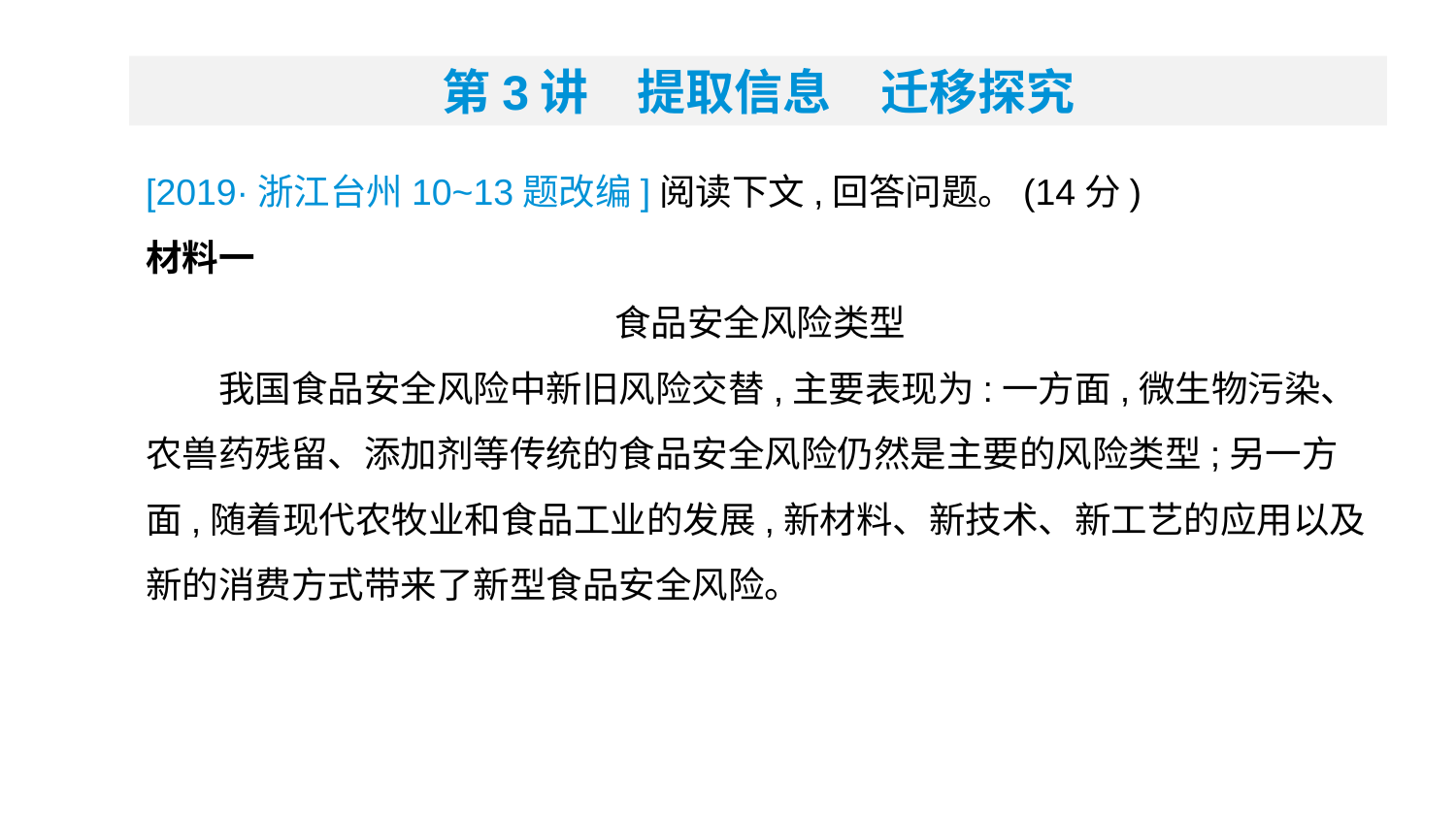

第3讲　提取信息　迁移探究
[2019·浙江台州10~13题改编]阅读下文,回答问题。(14分)
材料一
食品安全风险类型
　　我国食品安全风险中新旧风险交替,主要表现为:一方面,微生物污染、农兽药残留、添加剂等传统的食品安全风险仍然是主要的风险类型;另一方面,随着现代农牧业和食品工业的发展,新材料、新技术、新工艺的应用以及新的消费方式带来了新型食品安全风险。